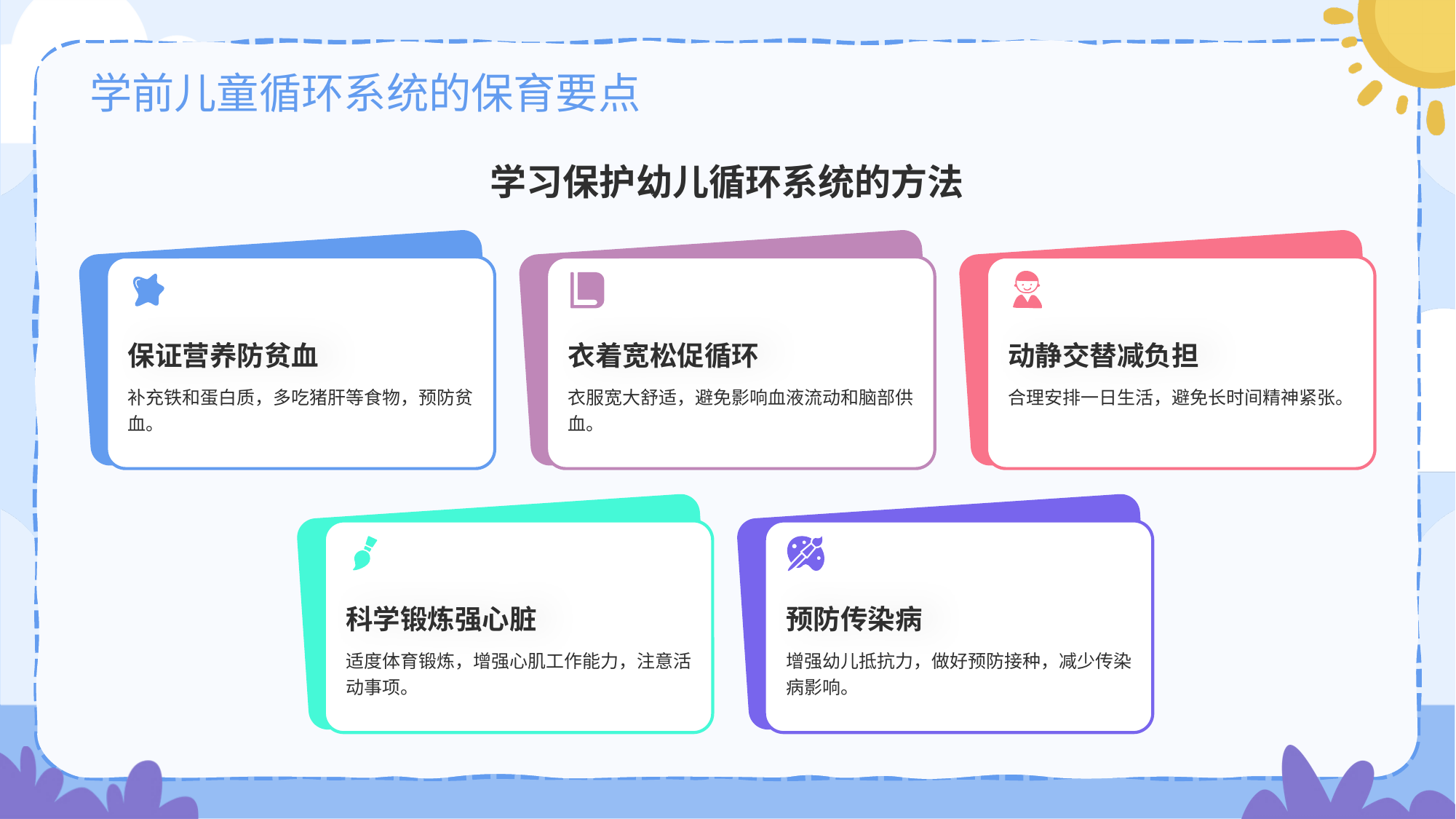

# 学前儿童循环系统的保育要点
学习保护幼儿循环系统的方法

保证营养防贫血
补充铁和蛋白质，多吃猪肝等食物，预防贫血。

衣着宽松促循环
衣服宽大舒适，避免影响血液流动和脑部供血。

动静交替减负担
合理安排一日生活，避免长时间精神紧张。

科学锻炼强心脏
适度体育锻炼，增强心肌工作能力，注意活动事项。

预防传染病
增强幼儿抵抗力，做好预防接种，减少传染病影响。